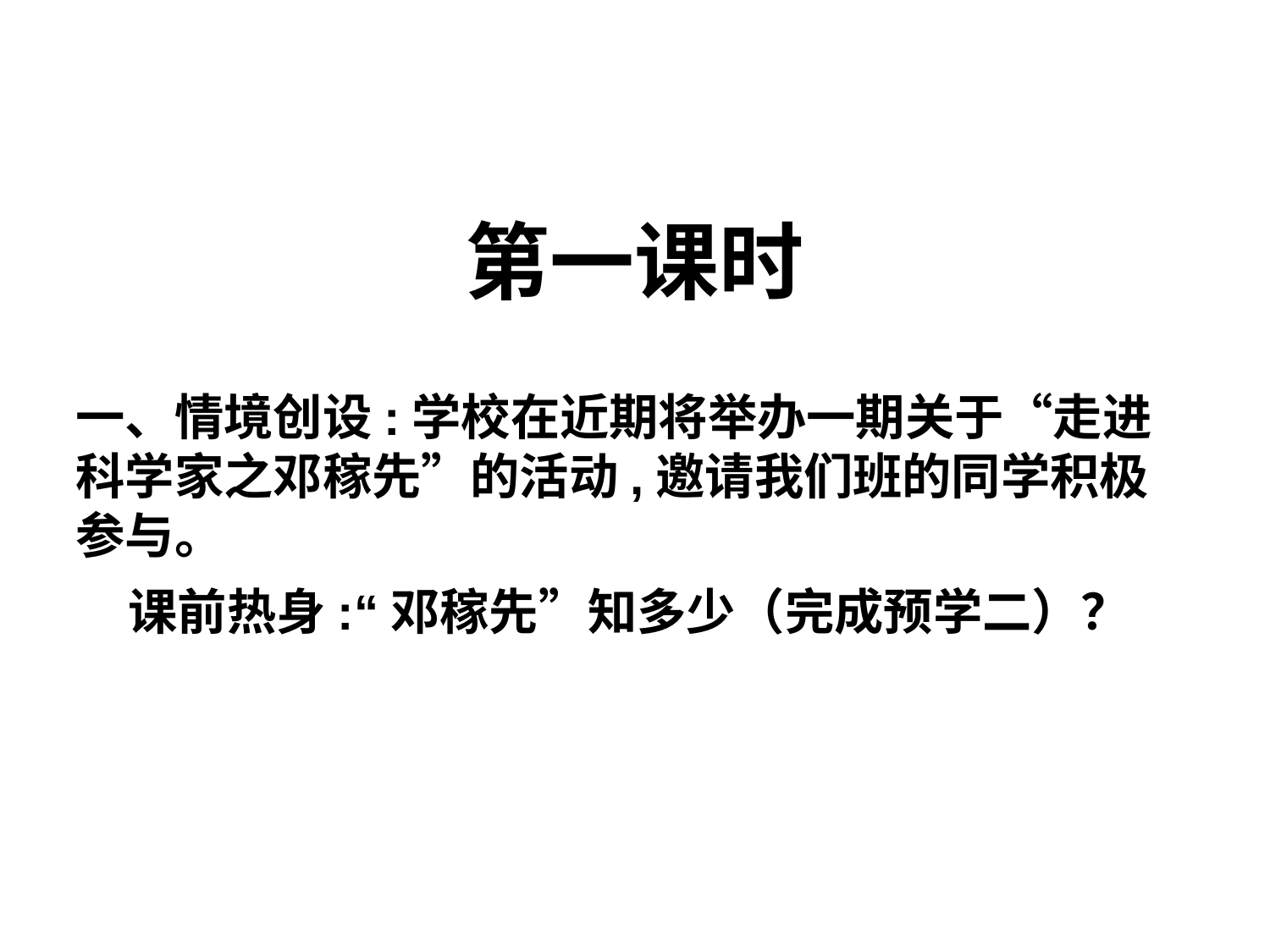

第一课时
一、情境创设:学校在近期将举办一期关于“走进科学家之邓稼先”的活动,邀请我们班的同学积极参与。
课前热身:“邓稼先”知多少（完成预学二）？